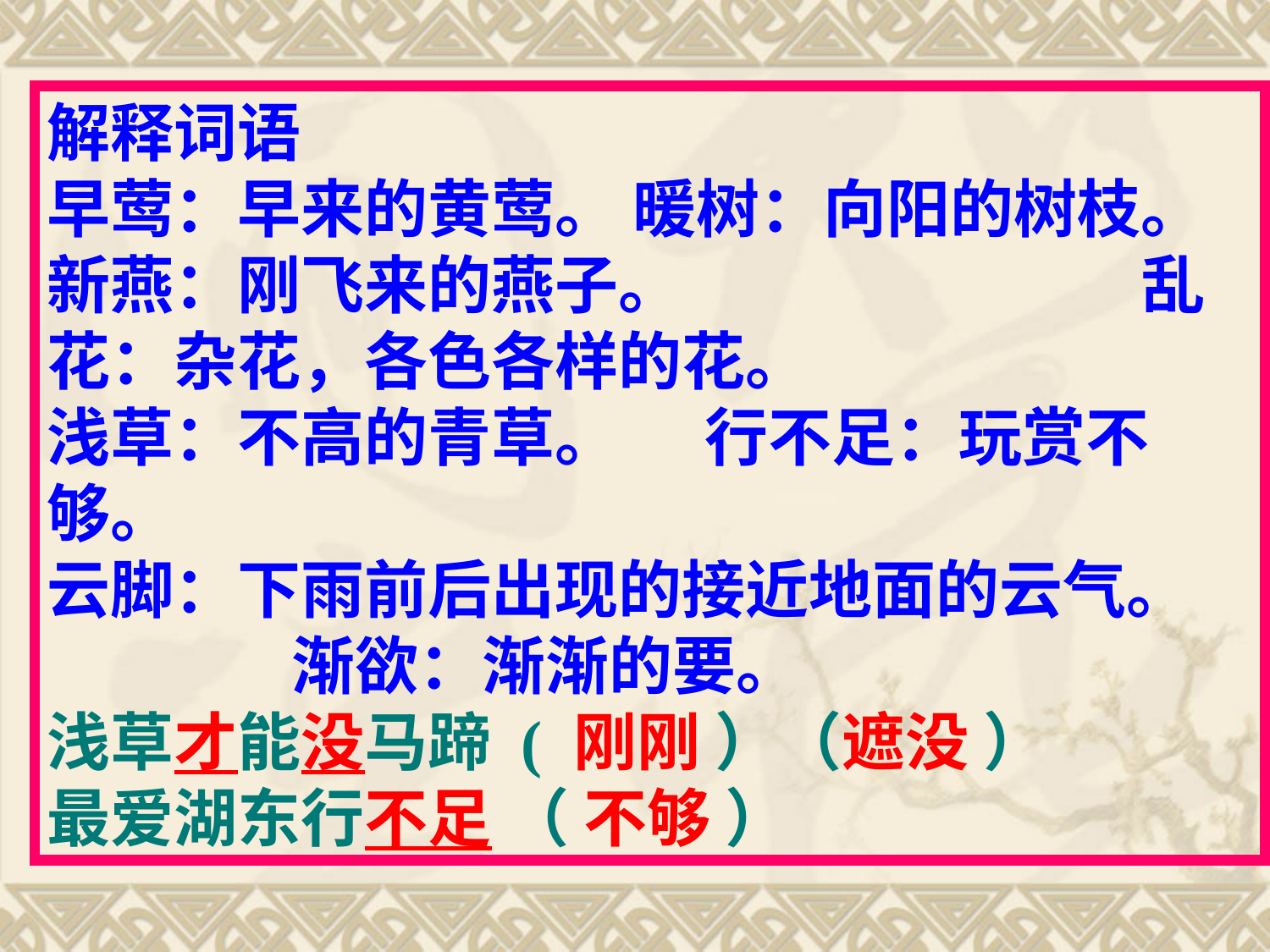

解释词语
早莺：早来的黄莺。 暖树：向阳的树枝。
新燕：刚飞来的燕子。                                乱花：杂花，各色各样的花。
浅草：不高的青草。      行不足：玩赏不够。
云脚：下雨前后出现的接近地面的云气。                      渐欲：渐渐的要。
浅草才能没马蹄 ( 刚刚 ）（遮没 ）
最爱湖东行不足 （ 不够 ）